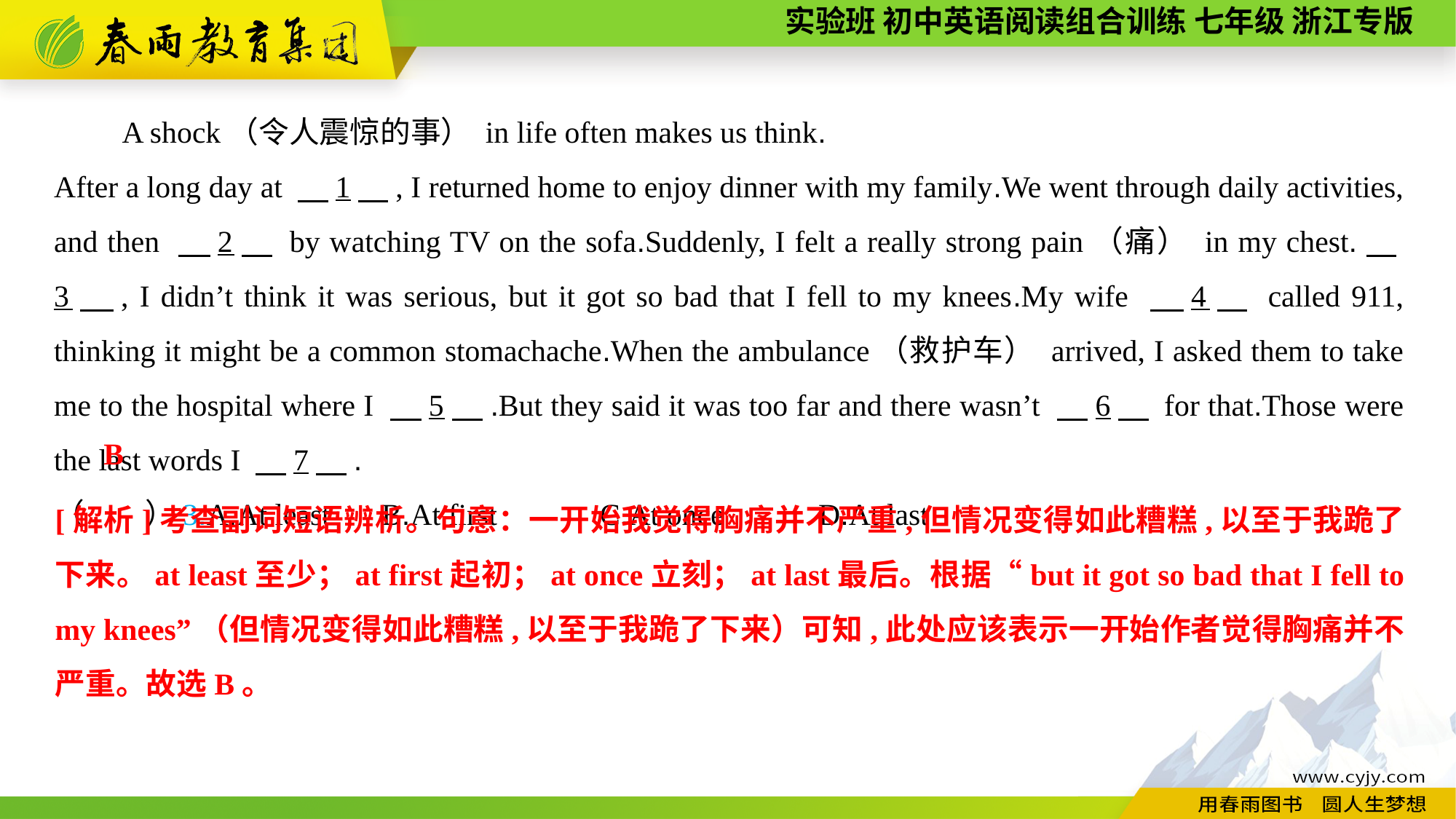

A shock（令人震惊的事） in life often makes us think.
After a long day at 　1　, I returned home to enjoy dinner with my family.We went through daily activities, and then 　2　 by watching TV on the sofa.Suddenly, I felt a really strong pain（痛） in my chest.　3　, I didn’t think it was serious, but it got so bad that I fell to my knees.My wife 　4　 called 911, thinking it might be a common stomachache.When the ambulance（救护车） arrived, I asked them to take me to the hospital where I 　5　.But they said it was too far and there wasn’t 　6　 for that.Those were the last words I 　7　.
（　　）3.A.At least	B.At first	C.At once            	D.At last
B
[解析]考查副词短语辨析。句意：一开始我觉得胸痛并不严重,但情况变得如此糟糕,以至于我跪了下来。at least至少；at first起初；at once立刻；at last最后。根据“but it got so bad that I fell to my knees”（但情况变得如此糟糕,以至于我跪了下来）可知,此处应该表示一开始作者觉得胸痛并不严重。故选B。